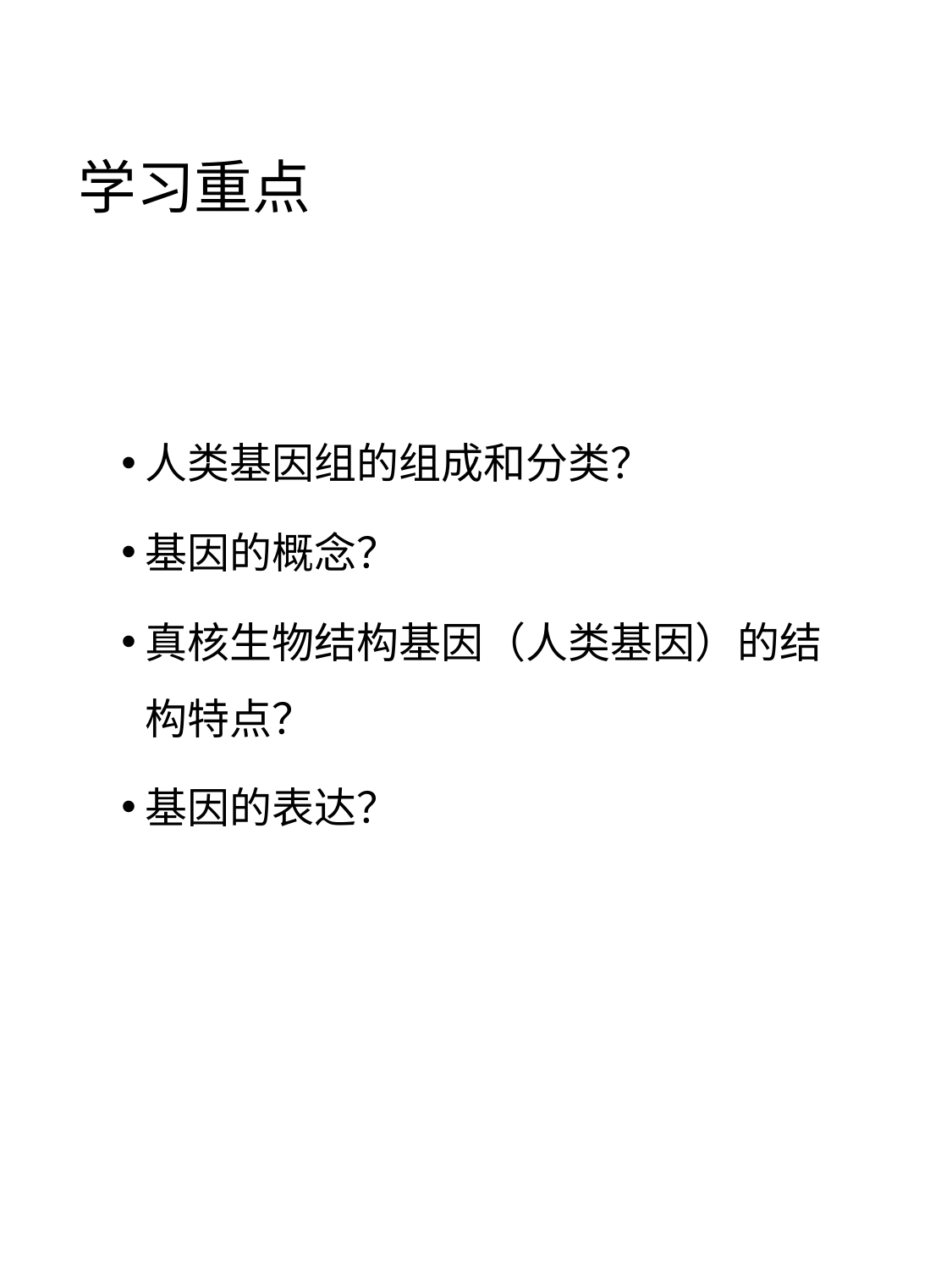

# 学习重点
人类基因组的组成和分类？
基因的概念？
真核生物结构基因（人类基因）的结构特点？
基因的表达？